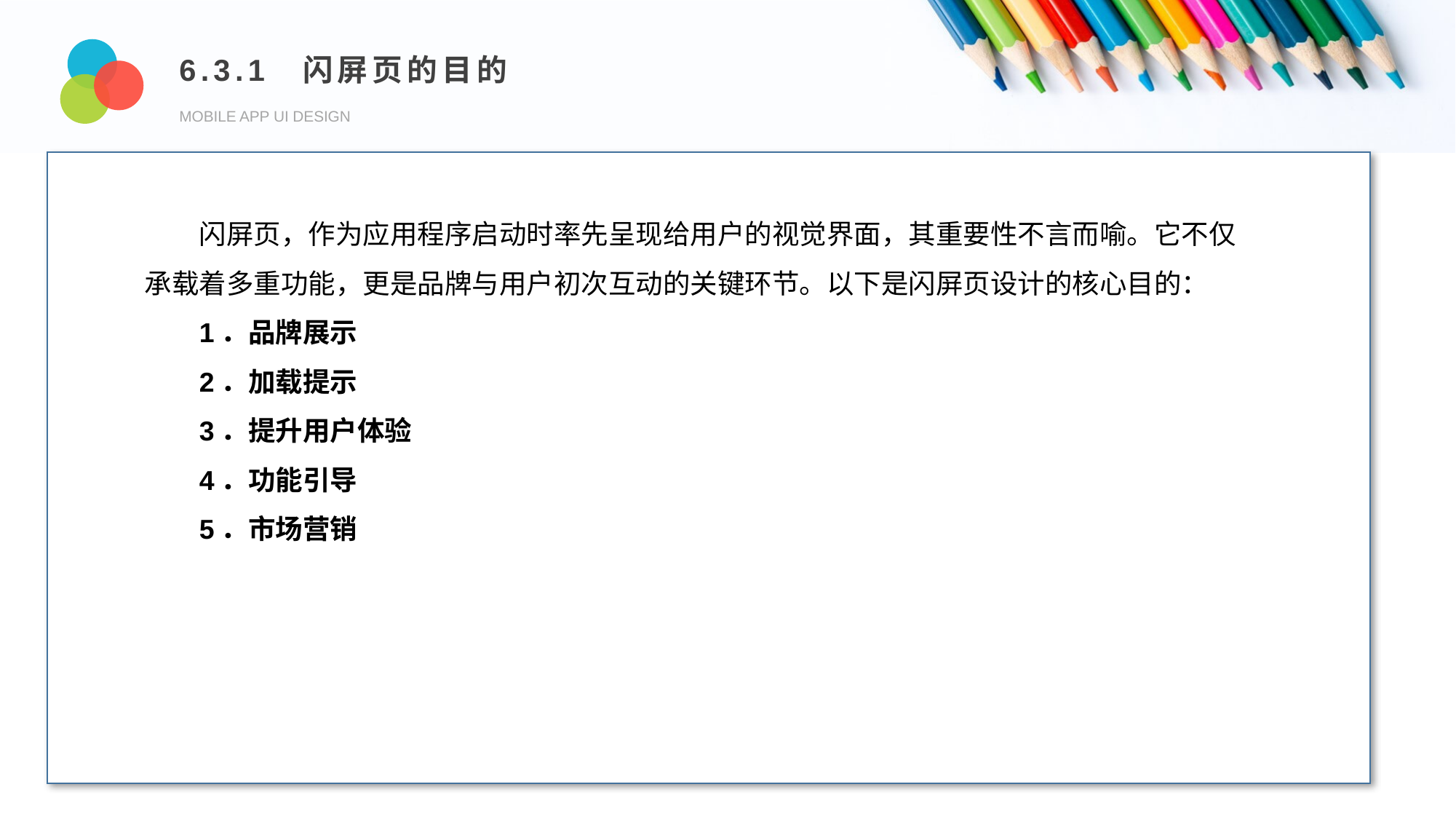

6.3.1  闪屏页的目的
MOBILE APP UI DESIGN
Design and Production
闪屏页，作为应用程序启动时率先呈现给用户的视觉界面，其重要性不言而喻。它不仅承载着多重功能，更是品牌与用户初次互动的关键环节。以下是闪屏页设计的核心目的：
1．品牌展示
2．加载提示
3．提升用户体验
4．功能引导
5．市场营销